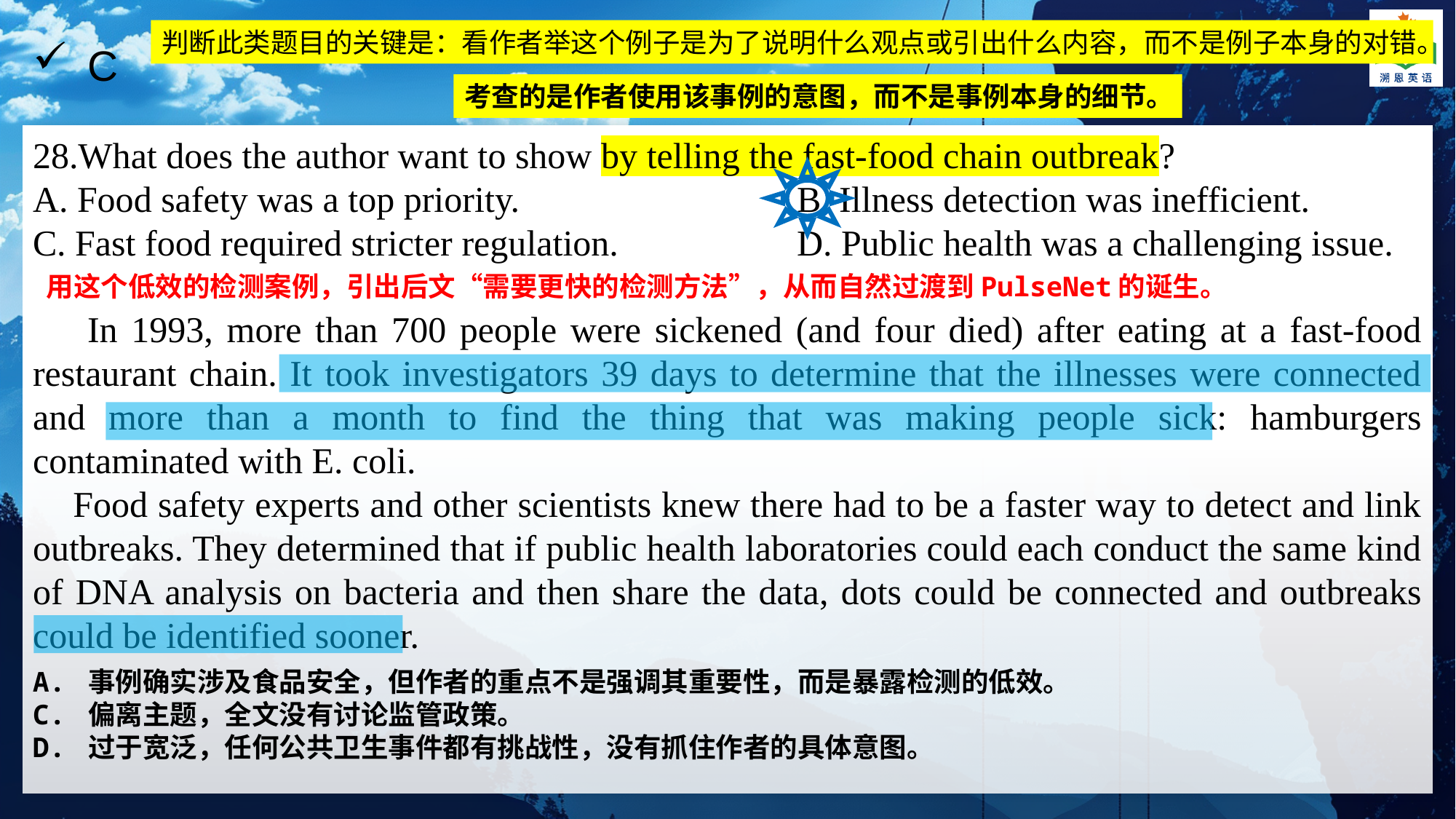

判断此类题目的关键是：看作者举这个例子是为了说明什么观点或引出什么内容，而不是例子本身的对错。
C
考查的是作者使用该事例的意图，而不是事例本身的细节。
What does the author want to show by telling the fast-food chain outbreak?
A. Food safety was a top priority.			B. Illness detection was inefficient.
C. Fast food required stricter regulation.		D. Public health was a challenging issue.

用这个低效的检测案例，引出后文“需要更快的检测方法”，从而自然过渡到PulseNet的诞生。
    In 1993, more than 700 people were sickened (and four died) after eating at a fast-food restaurant chain. It took investigators 39 days to determine that the illnesses were connected and more than a month to find the thing that was making people sick: hamburgers contaminated with E. coli.
    Food safety experts and other scientists knew there had to be a faster way to detect and link outbreaks. They determined that if public health laboratories could each conduct the same kind of DNA analysis on bacteria and then share the data, dots could be connected and outbreaks could be identified sooner.

A. 事例确实涉及食品安全，但作者的重点不是强调其重要性，而是暴露检测的低效。
C. 偏离主题，全文没有讨论监管政策。
D. 过于宽泛，任何公共卫生事件都有挑战性，没有抓住作者的具体意图。